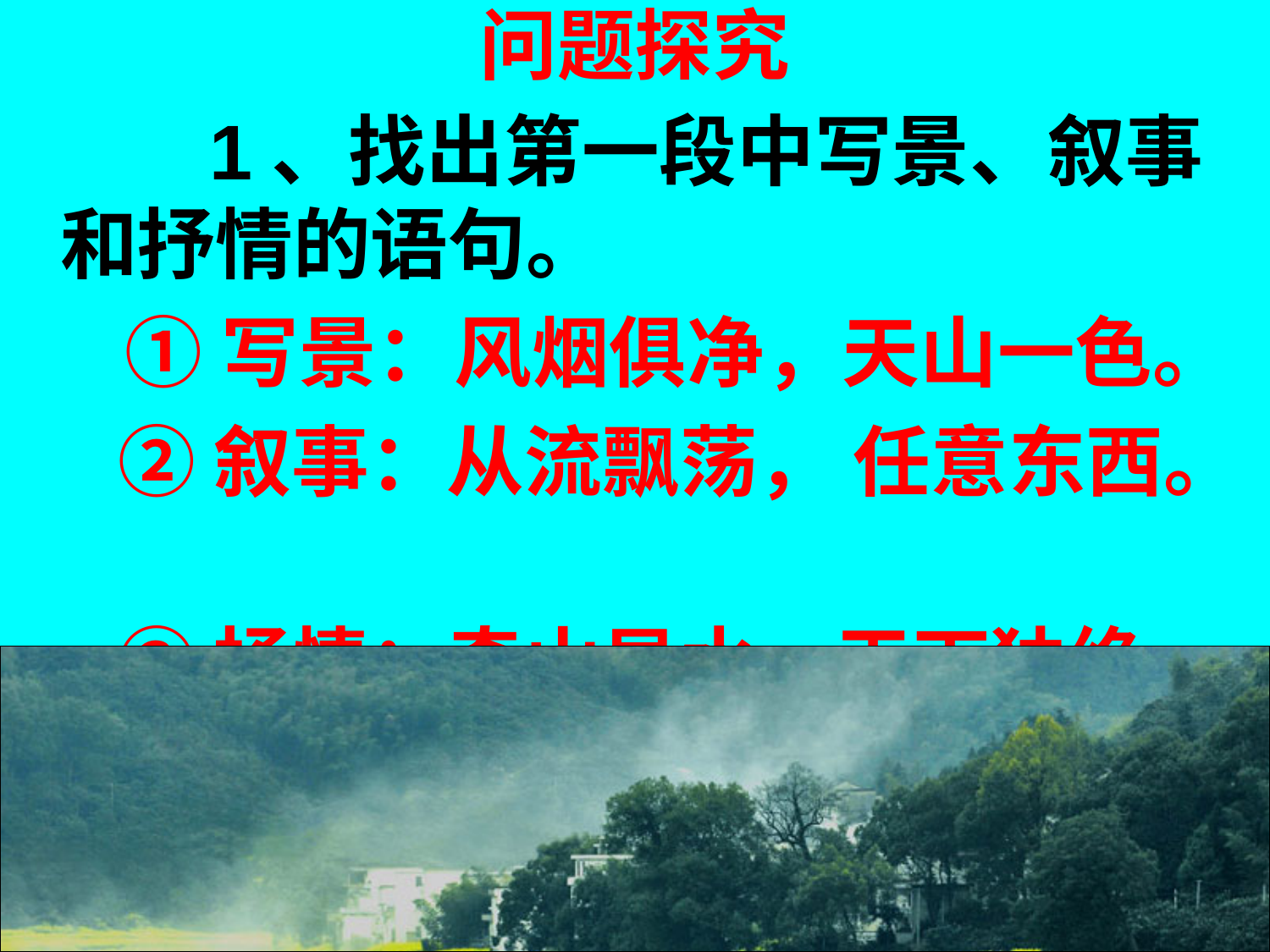

# 问题探究
          1、找出第一段中写景、叙事和抒情的语句。
       ①写景：风烟俱净，天山一色。
      ②叙事：从流飘荡， 任意东西。
      ③抒情：奇山异水，天下独绝。